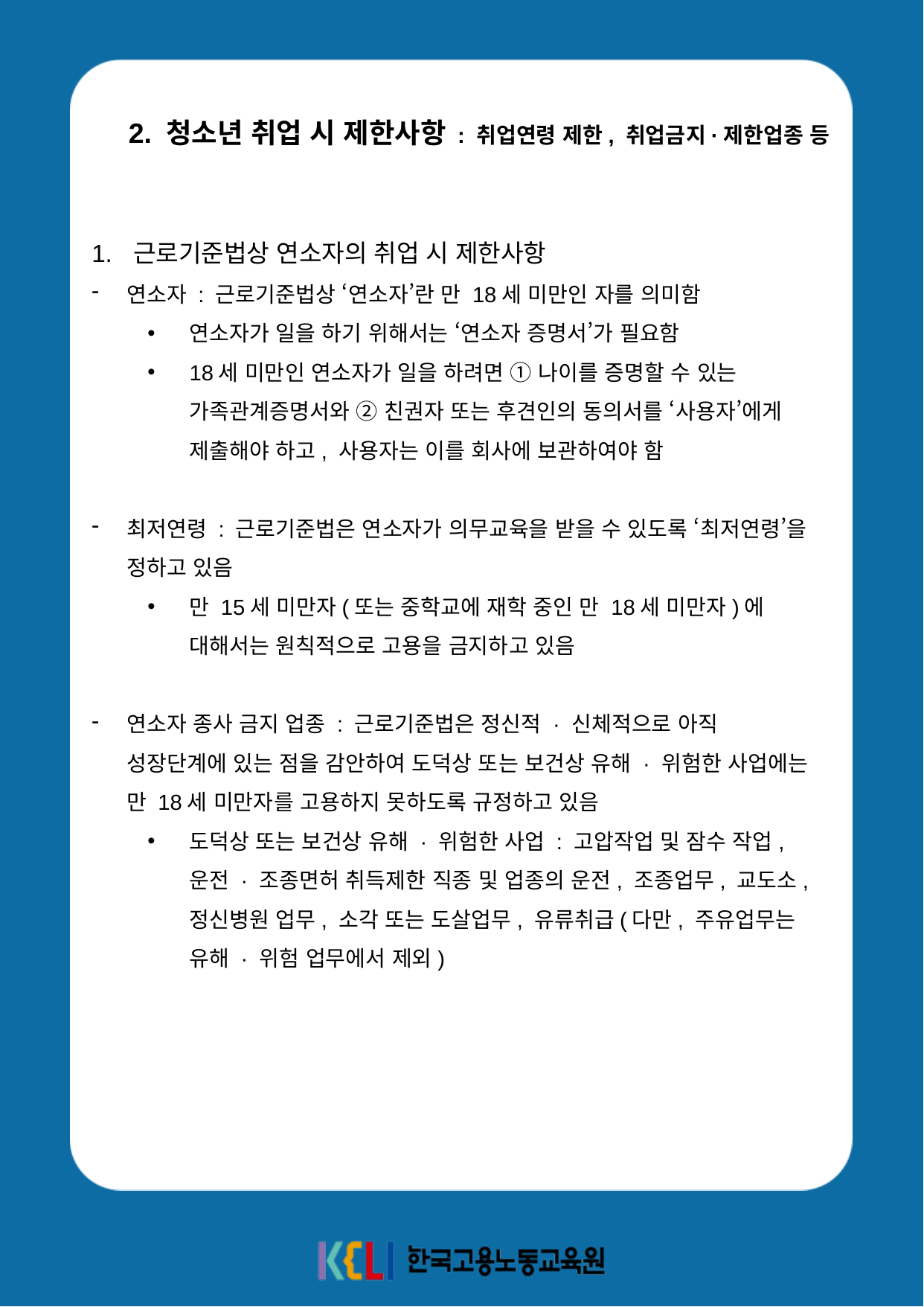

2. 청소년 취업 시 제한사항 : 취업연령 제한, 취업금지·제한업종 등

근로기준법상 연소자의 취업 시 제한사항
연소자 : 근로기준법상 ‘연소자’란 만 18세 미만인 자를 의미함
연소자가 일을 하기 위해서는 ‘연소자 증명서’가 필요함
18세 미만인 연소자가 일을 하려면 ① 나이를 증명할 수 있는 가족관계증명서와 ② 친권자 또는 후견인의 동의서를 ‘사용자’에게 제출해야 하고, 사용자는 이를 회사에 보관하여야 함

최저연령 : 근로기준법은 연소자가 의무교육을 받을 수 있도록 ‘최저연령’을 정하고 있음
만 15세 미만자(또는 중학교에 재학 중인 만 18세 미만자)에 대해서는 원칙적으로 고용을 금지하고 있음

연소자 종사 금지 업종 : 근로기준법은 정신적 · 신체적으로 아직 성장단계에 있는 점을 감안하여 도덕상 또는 보건상 유해 · 위험한 사업에는 만 18세 미만자를 고용하지 못하도록 규정하고 있음
도덕상 또는 보건상 유해 · 위험한 사업 : 고압작업 및 잠수 작업, 운전 · 조종면허 취득제한 직종 및 업종의 운전, 조종업무, 교도소, 정신병원 업무, 소각 또는 도살업무, 유류취급(다만, 주유업무는 유해 · 위험 업무에서 제외)